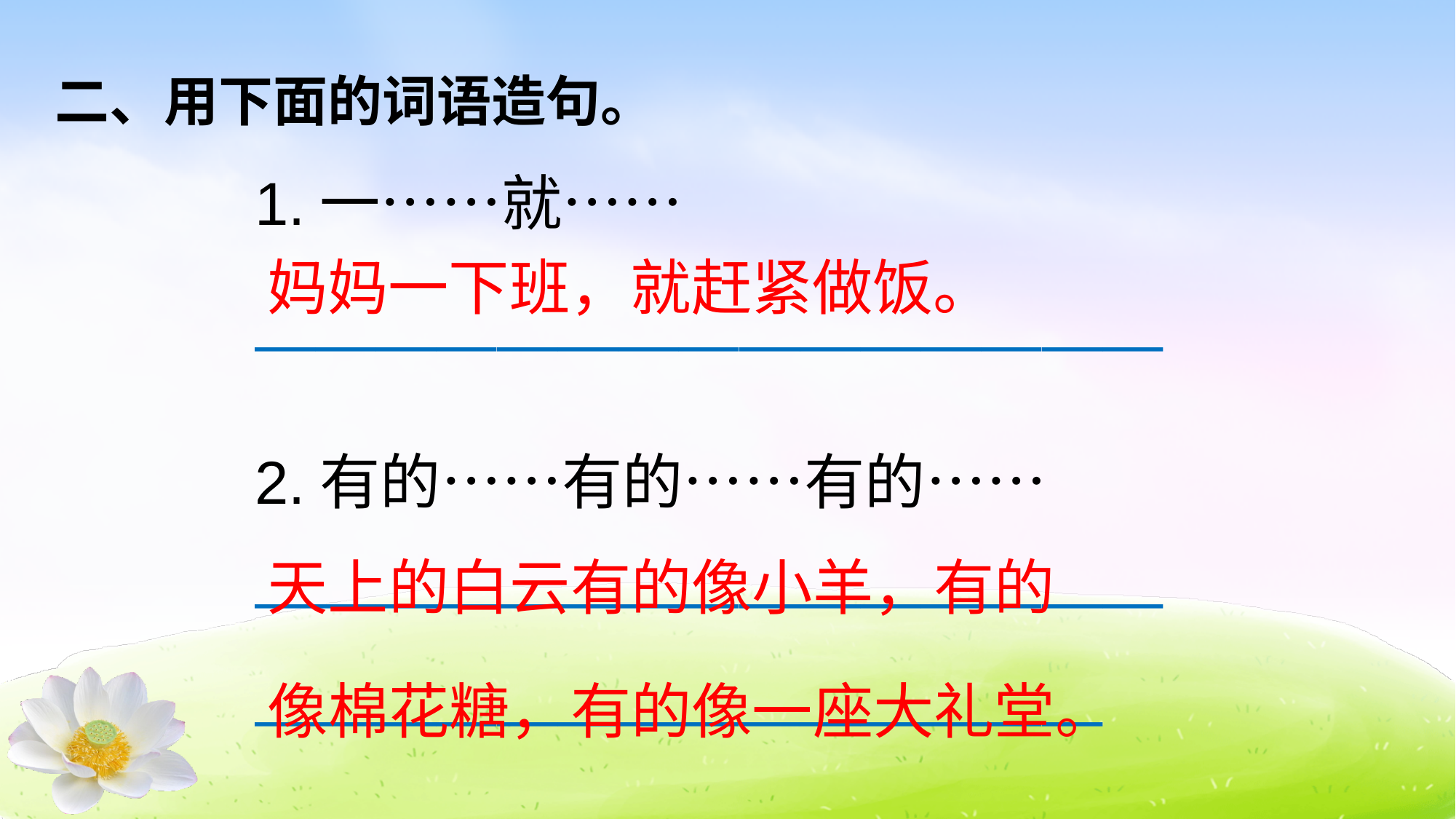

二、用下面的词语造句。
1.一……就……
———————————————
2.有的……有的……有的……
———————————————
——————————————
妈妈一下班，就赶紧做饭。
天上的白云有的像小羊，有的像棉花糖，有的像一座大礼堂。